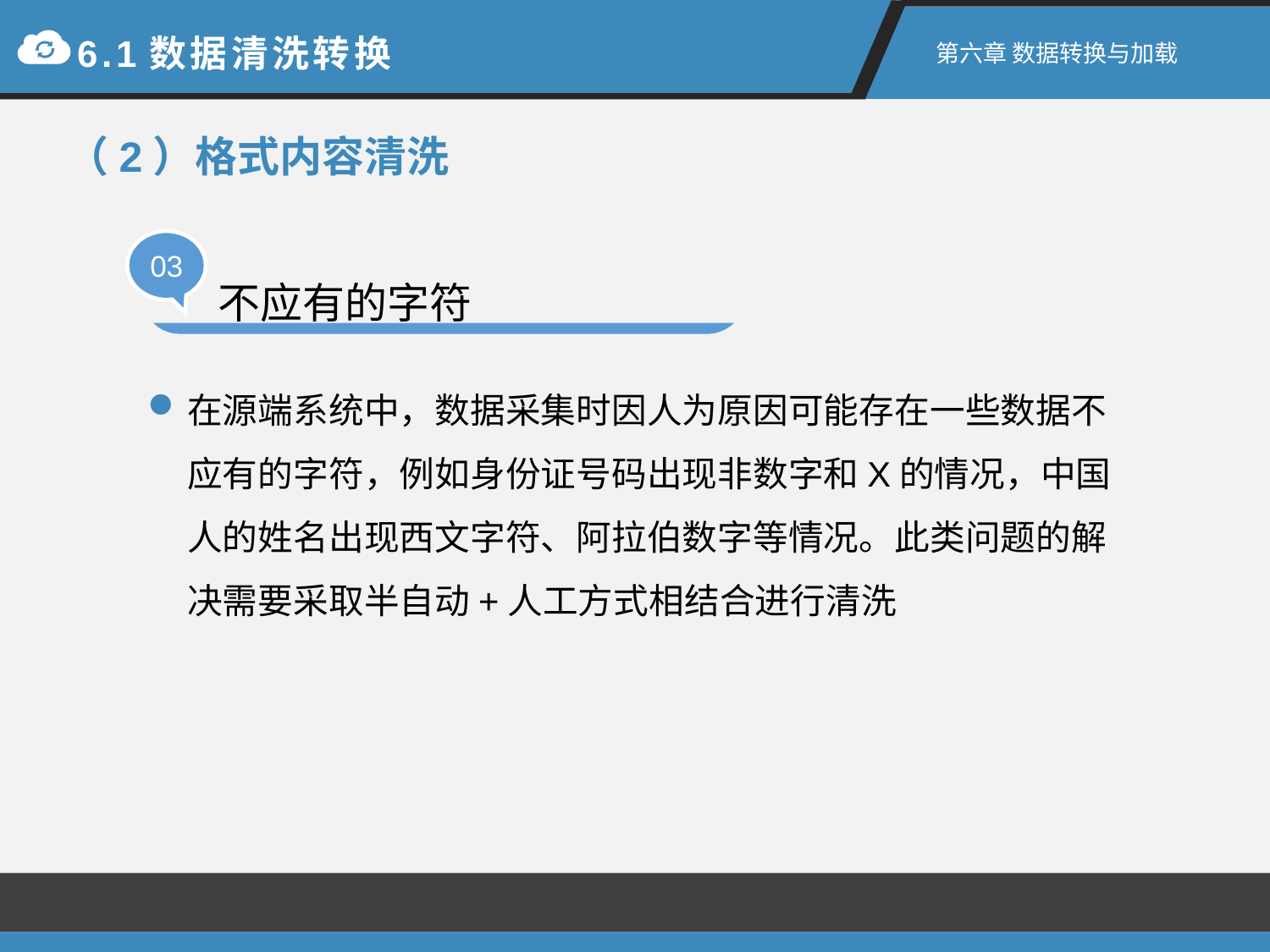

6.1数据清洗转换

第六章 数据转换与加载
（2）格式内容清洗
03

不应有的字符

在源端系统中，数据采集时因人为原因可能存在一些数据不应有的字符，例如身份证号码出现非数字和X的情况，中国人的姓名出现西文字符、阿拉伯数字等情况。此类问题的解决需要采取半自动+人工方式相结合进行清洗